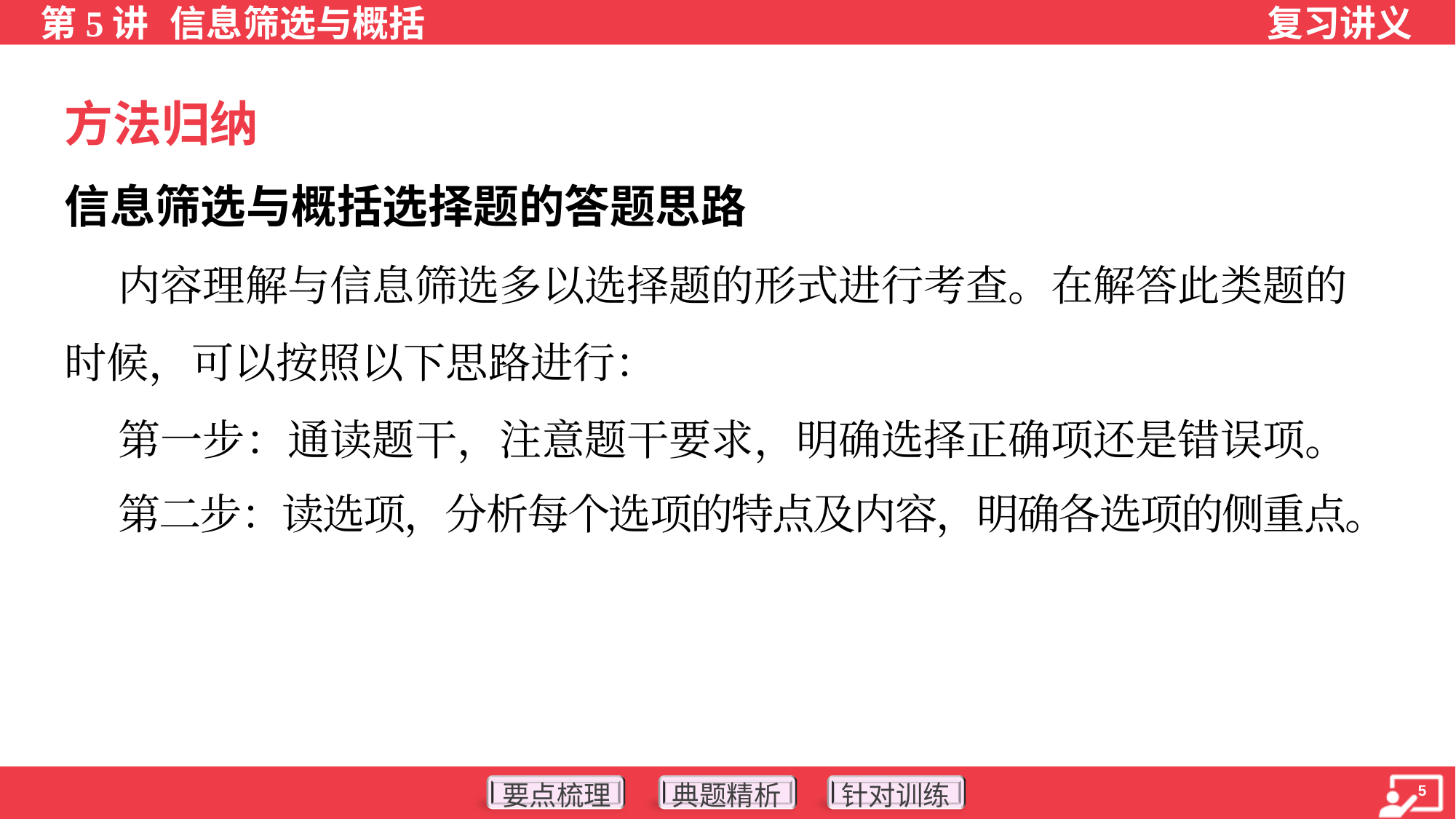

方法归纳
信息筛选与概括选择题的答题思路
    内容理解与信息筛选多以选择题的形式进行考查。在解答此类题的
时候，可以按照以下思路进行：
    第一步：通读题干，注意题干要求，明确选择正确项还是错误项。
    第二步：读选项，分析每个选项的特点及内容，明确各选项的侧重点。